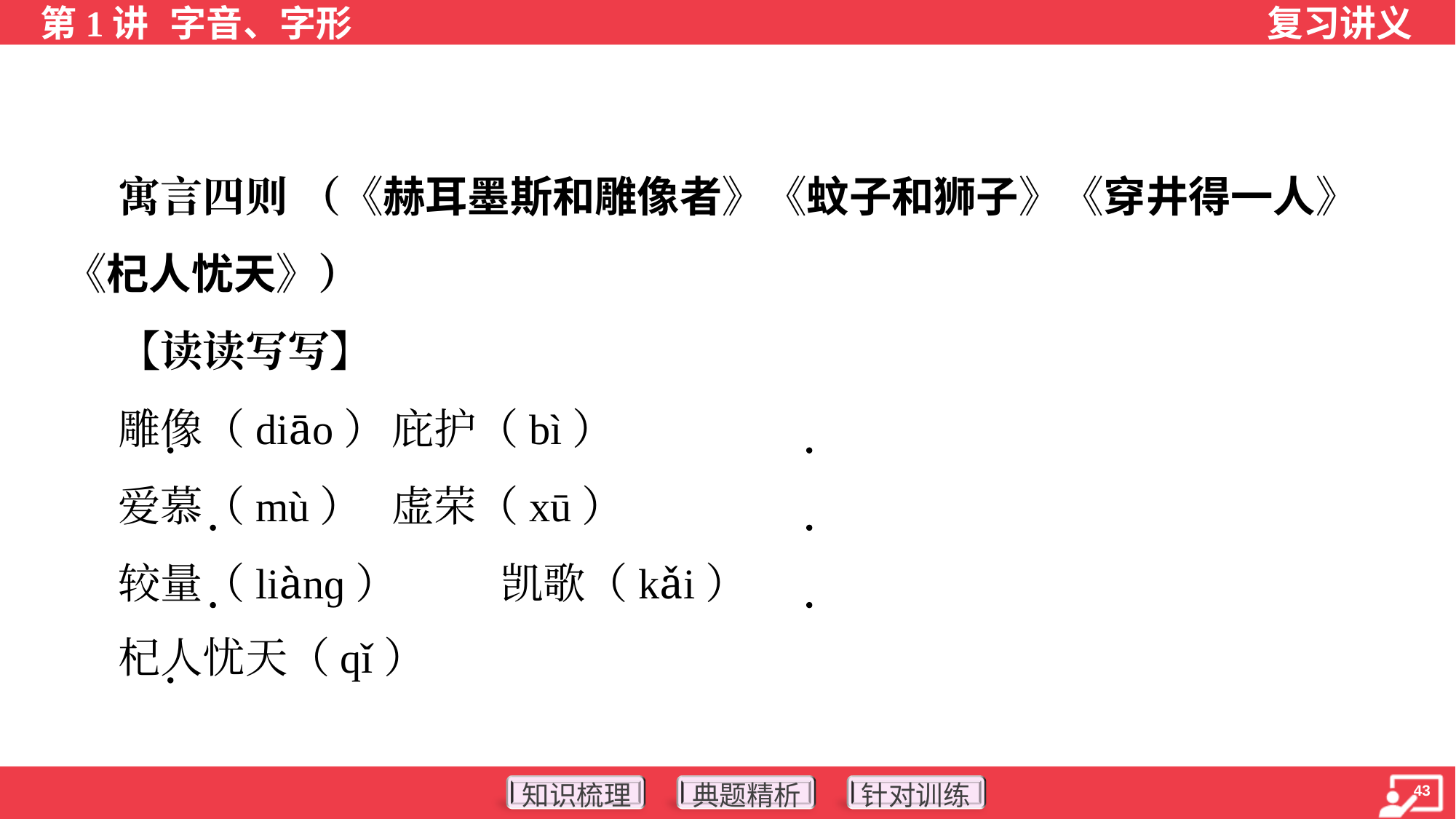

寓言四则 （《赫耳墨斯和雕像者》《蚊子和狮子》《穿井得一人》
《杞人忧天》）
    【读读写写】
    雕像（diāo）	庇护（bì）
    爱慕（mù）	虚荣（xū）
    较量（liànɡ）	凯歌（kǎi）
    杞人忧天（qǐ）